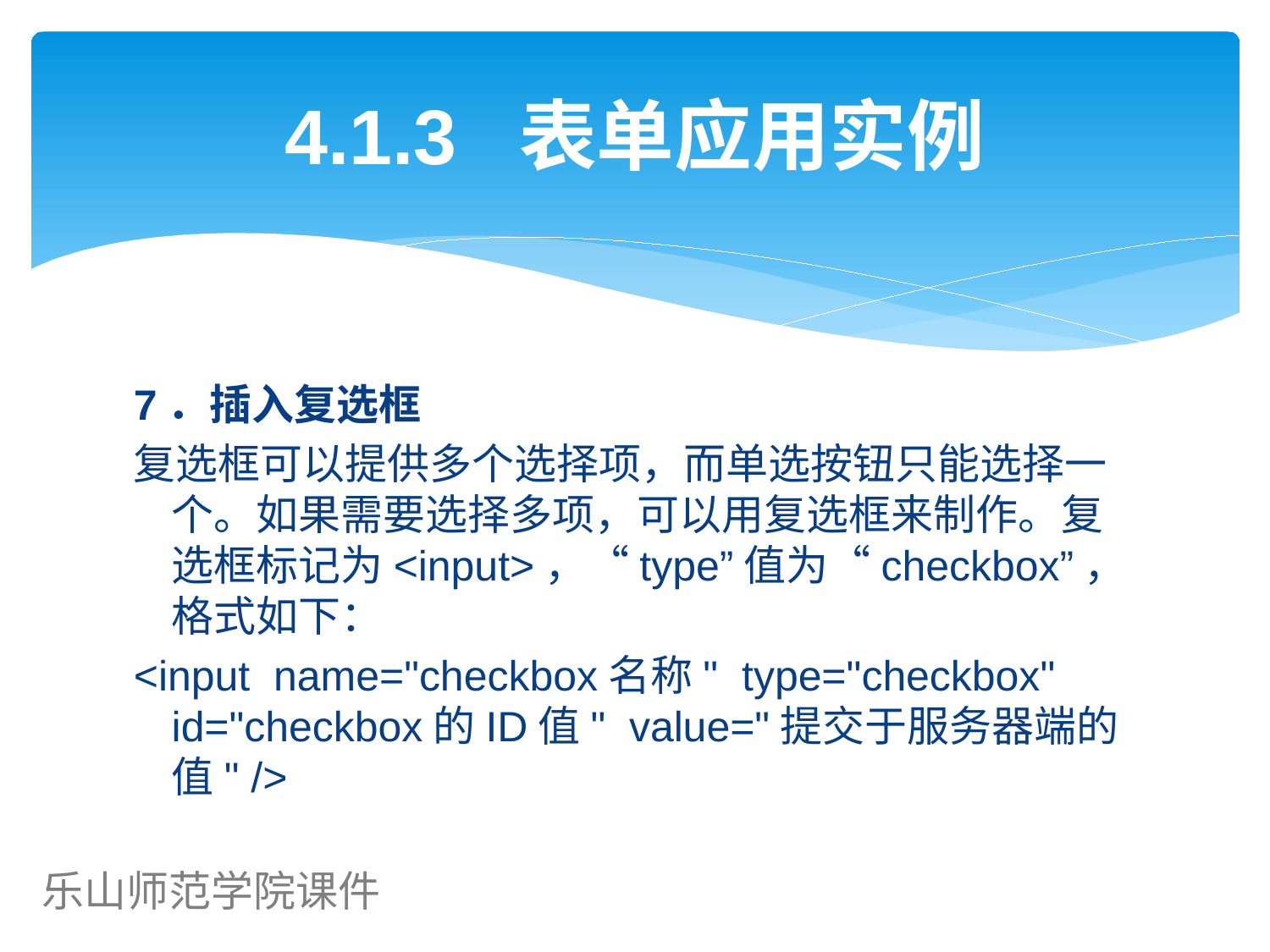

# 4.1.3  表单应用实例
7．插入复选框
复选框可以提供多个选择项，而单选按钮只能选择一个。如果需要选择多项，可以用复选框来制作。复选框标记为<input>，“type”值为“checkbox”，格式如下：
<input  name="checkbox名称"  type="checkbox"  id="checkbox的ID值"  value="提交于服务器端的值" />